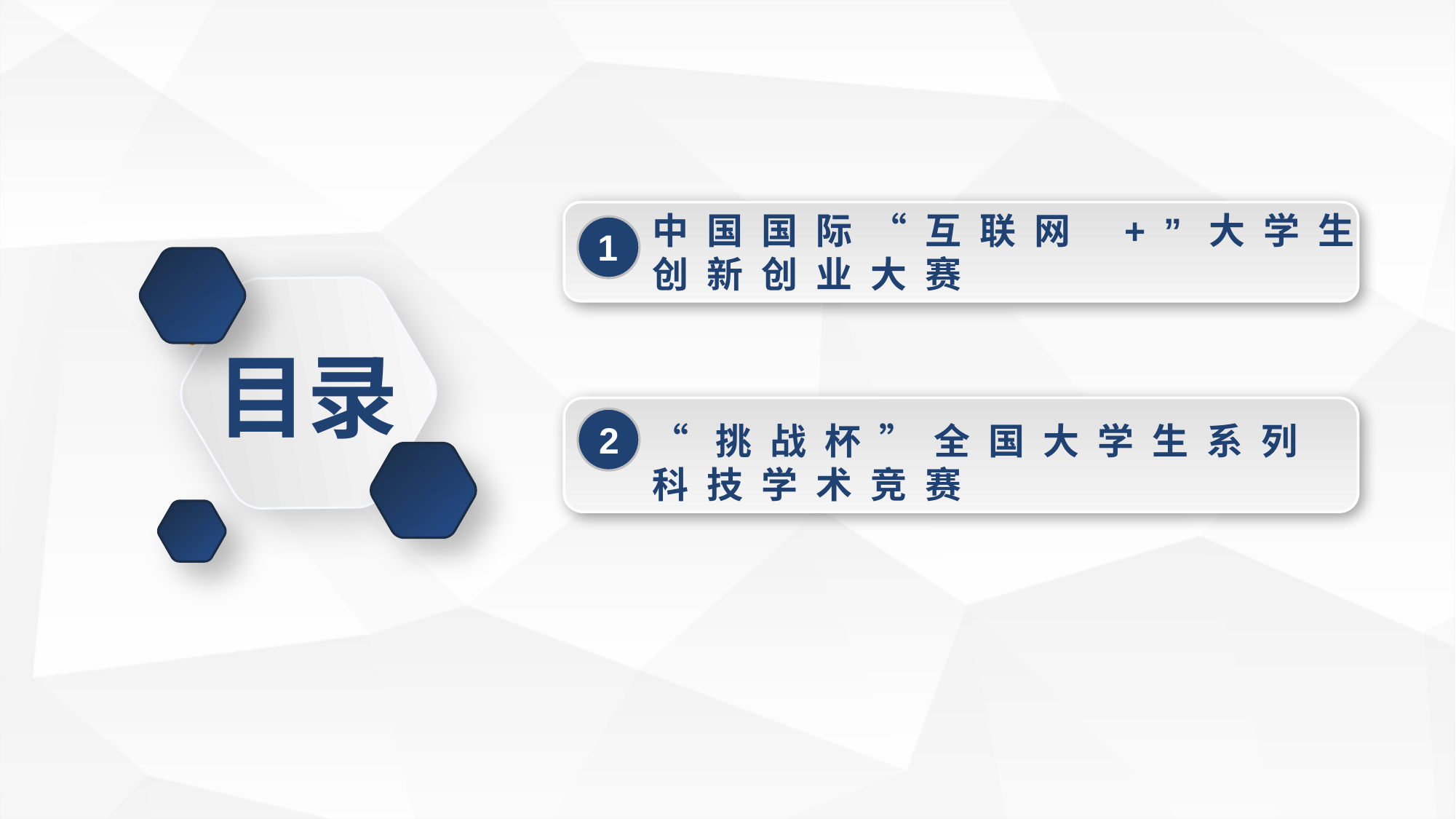

中国国际“互联网 +”大学生创新创业大赛

1

目录

2
“挑战杯”全国大学生系列科技学术竞赛